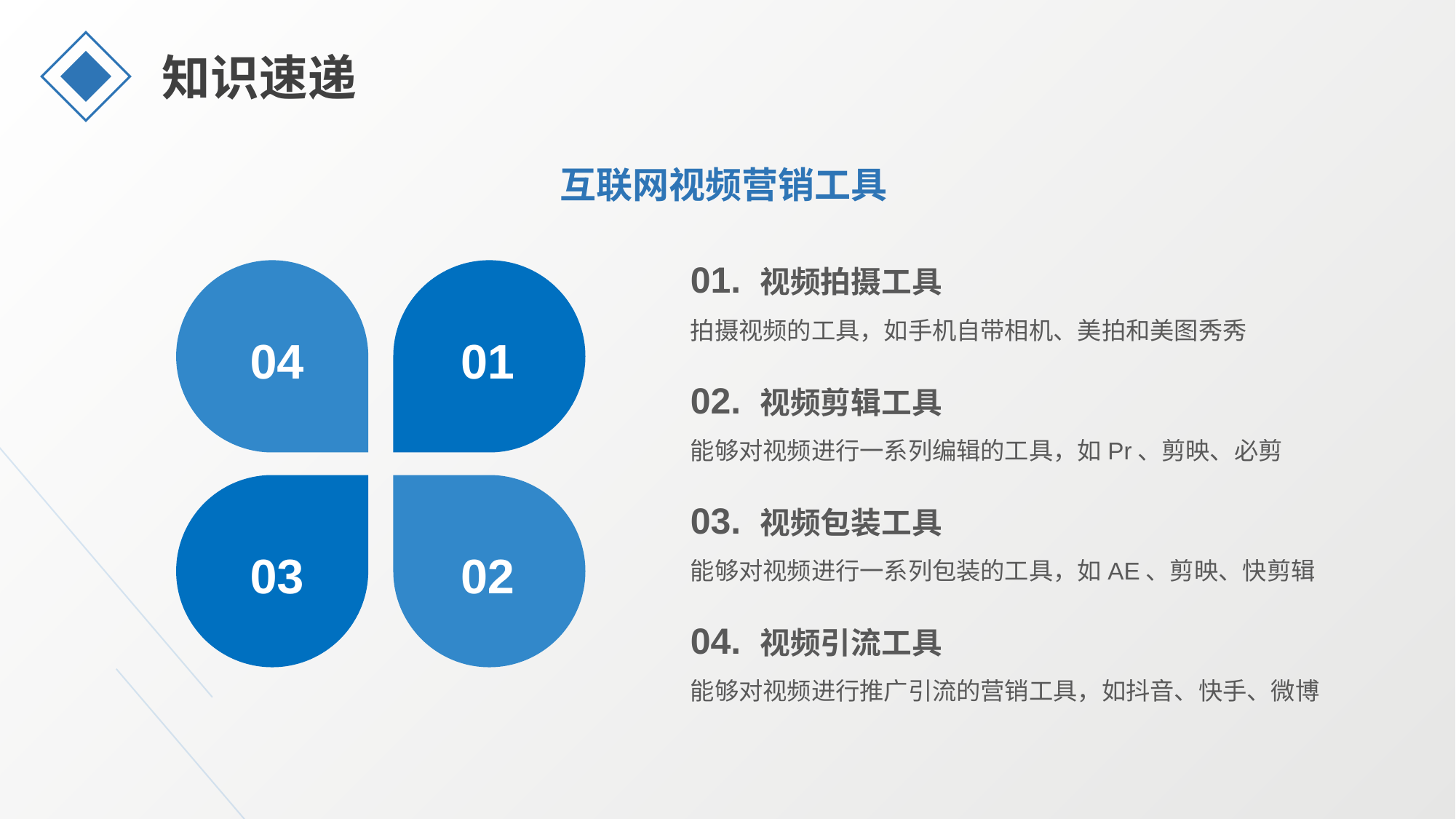

知识速递
互联网视频营销工具
01. 视频拍摄工具
拍摄视频的工具，如手机自带相机、美拍和美图秀秀

04
01
03
02
02. 视频剪辑工具
能够对视频进行一系列编辑的工具，如Pr、剪映、必剪
03. 视频包装工具
能够对视频进行一系列包装的工具，如AE、剪映、快剪辑
04. 视频引流工具
能够对视频进行推广引流的营销工具，如抖音、快手、微博